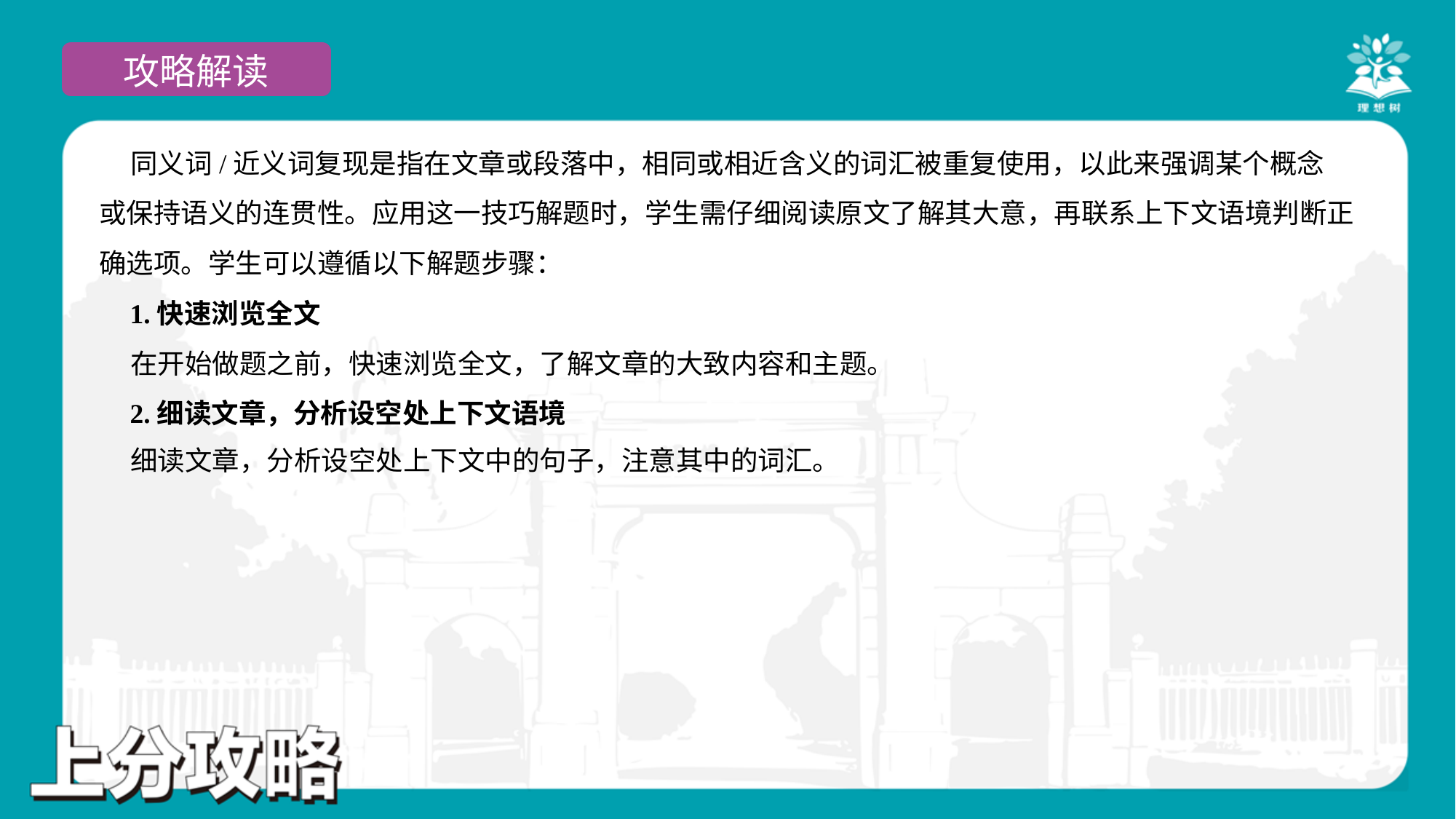

同义词/近义词复现是指在文章或段落中，相同或相近含义的词汇被重复使用，以此来强调某个概念
或保持语义的连贯性。应用这一技巧解题时，学生需仔细阅读原文了解其大意，再联系上下文语境判断正
确选项。学生可以遵循以下解题步骤：
    1.快速浏览全文
    在开始做题之前，快速浏览全文，了解文章的大致内容和主题。
    2.细读文章，分析设空处上下文语境
    细读文章，分析设空处上下文中的句子，注意其中的词汇。#1.1.2.1